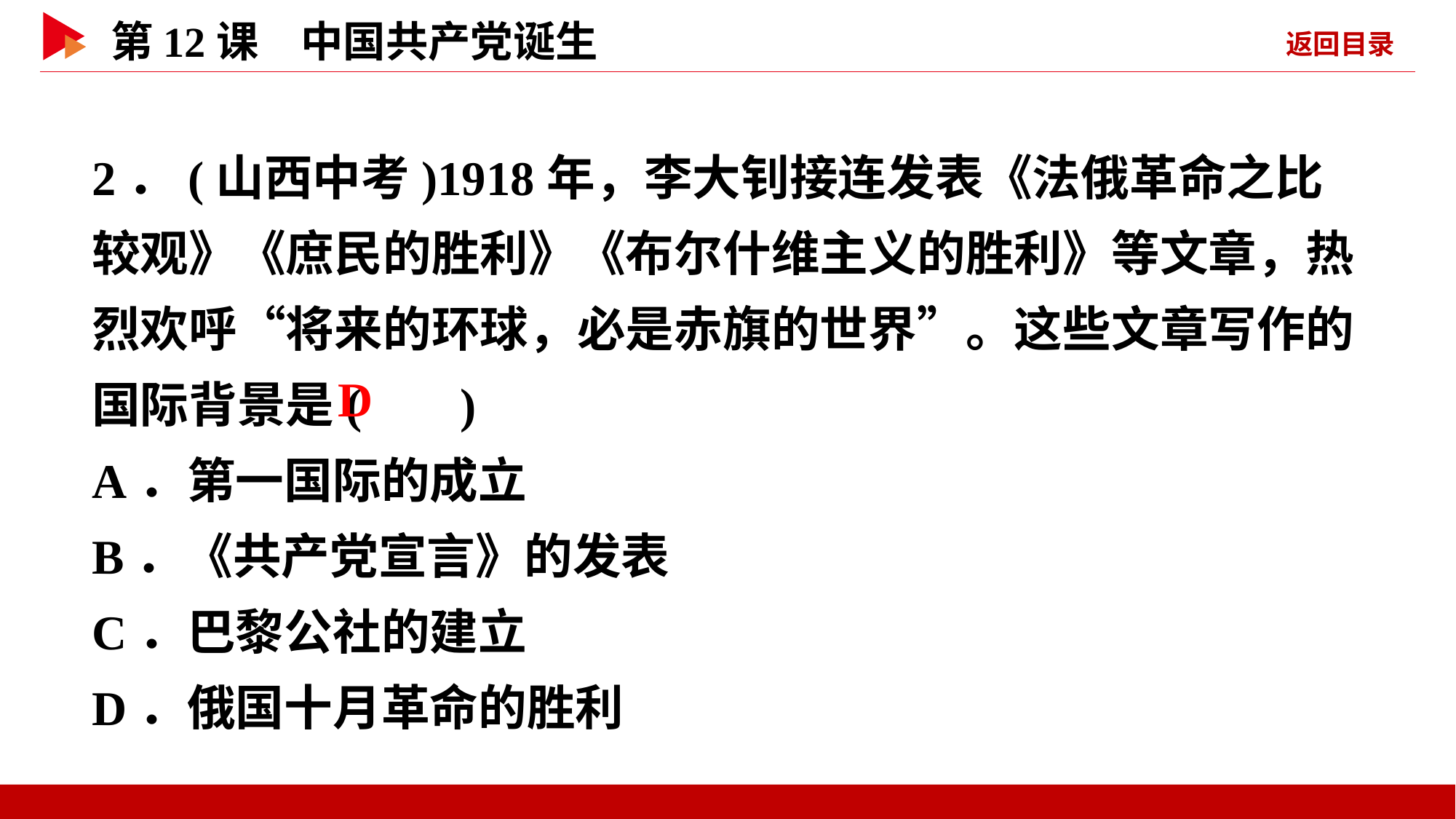

2．(山西中考)1918年，李大钊接连发表《法俄革命之比较观》《庶民的胜利》《布尔什维主义的胜利》等文章，热烈欢呼“将来的环球，必是赤旗的世界”。这些文章写作的国际背景是(        )
A．第一国际的成立
B．《共产党宣言》的发表
C．巴黎公社的建立
D．俄国十月革命的胜利
   D